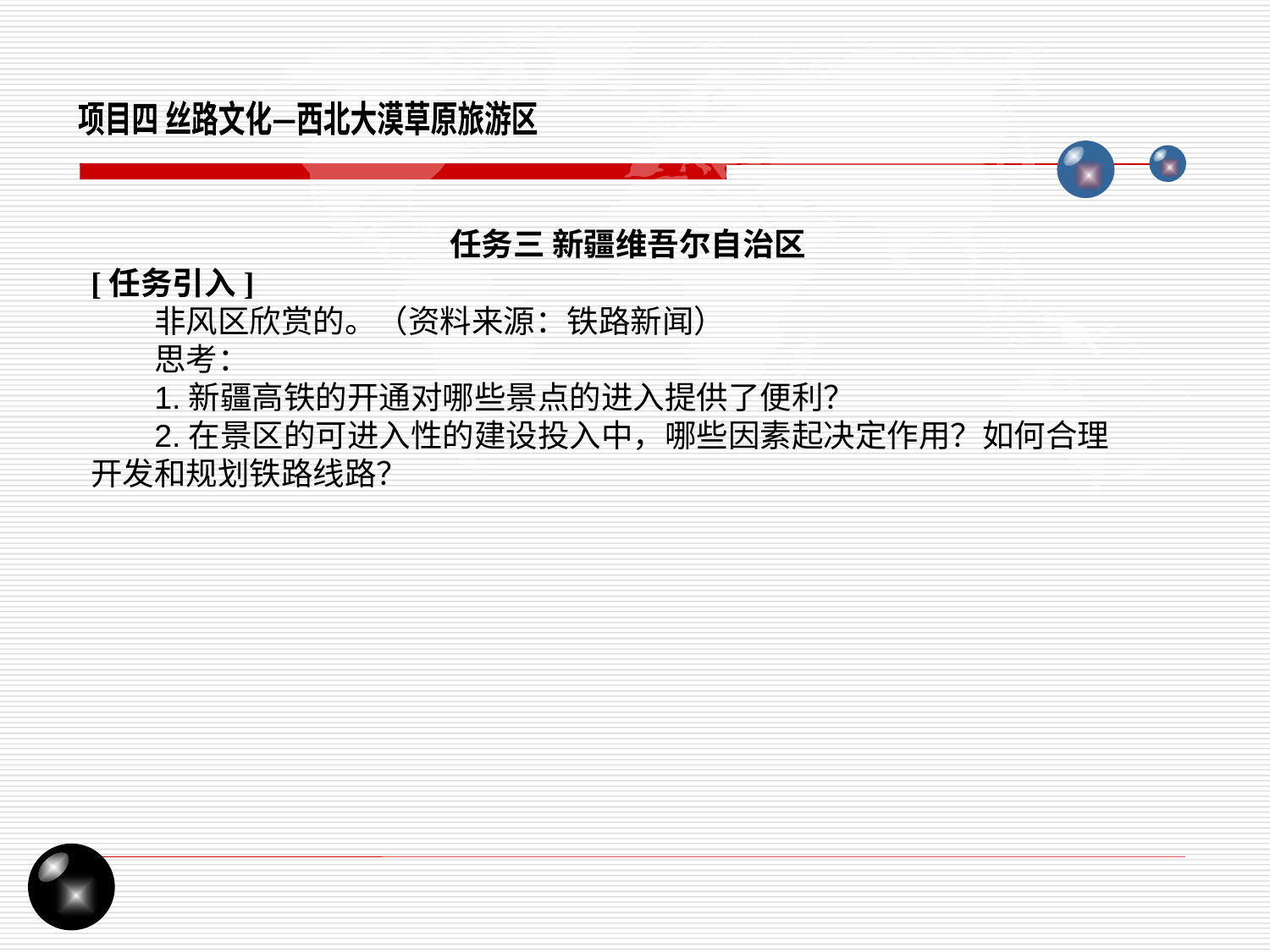

项目四 丝路文化—西北大漠草原旅游区
任务三 新疆维吾尔自治区
[任务引入]
非风区欣赏的。（资料来源：铁路新闻）
思考：
1.新疆高铁的开通对哪些景点的进入提供了便利？
2.在景区的可进入性的建设投入中，哪些因素起决定作用？如何合理开发和规划铁路线路？